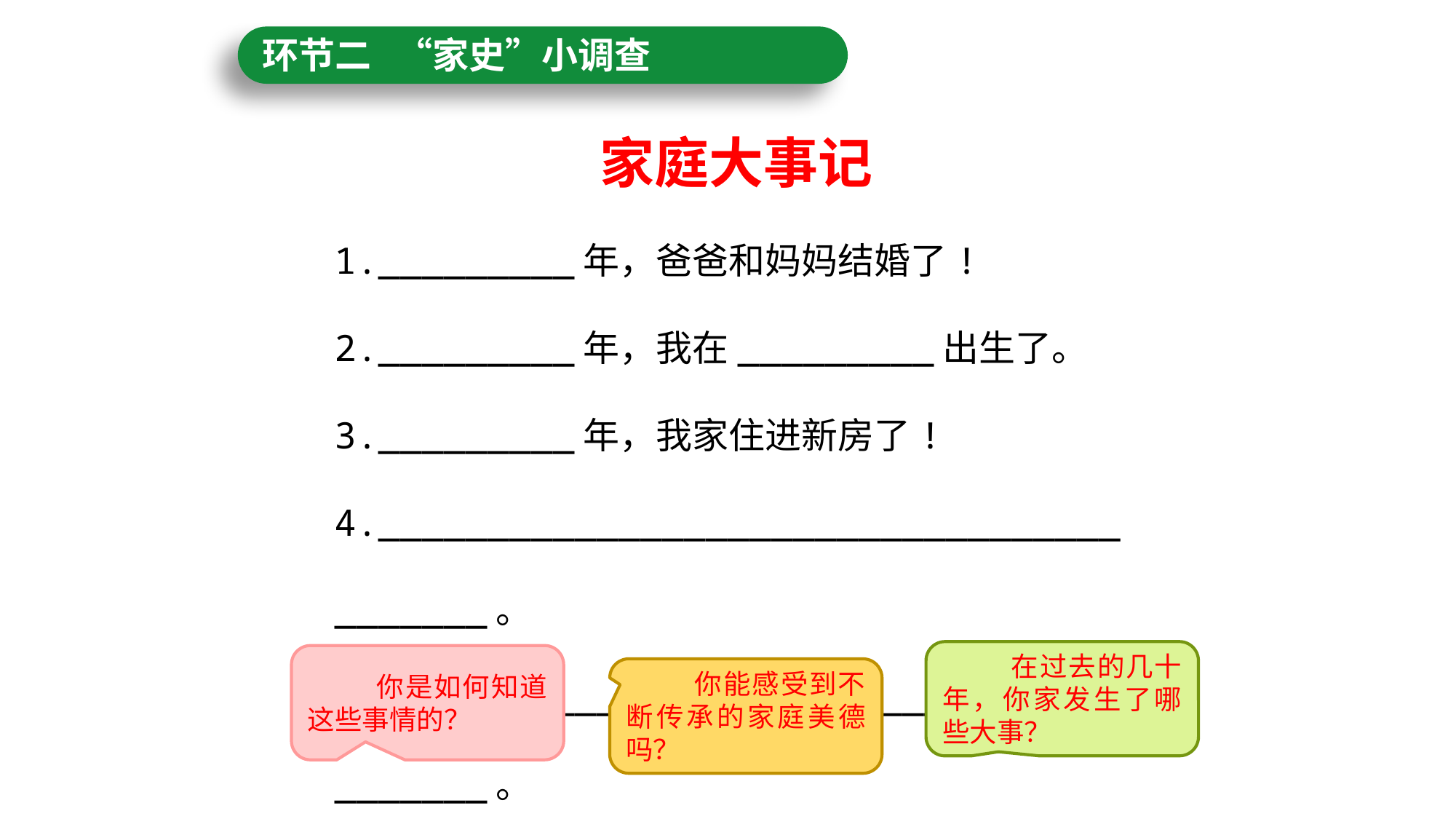

环节二   “家史”小调查

家庭大事记
1._________年，爸爸和妈妈结婚了!
2._________年，我在_________出生了。
3._________年，我家住进新房了!
4._________________________________________。
5._________________________________________。
        在过去的几十年，你家发生了哪些大事？
        你是如何知道这些事情的？
        你能感受到不断传承的家庭美德吗？